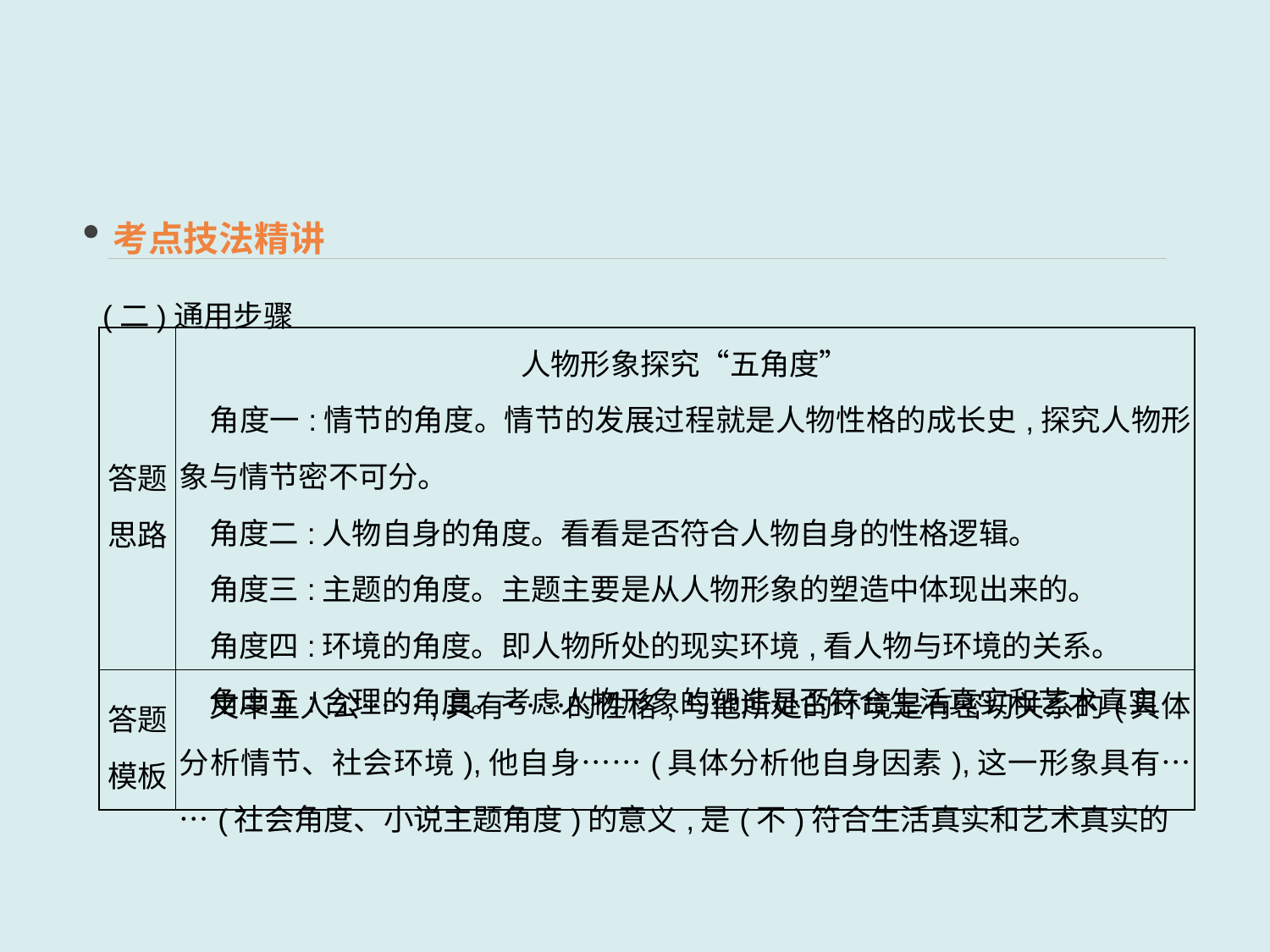

考点技法精讲

(二)通用步骤
| 答题 思路 | 人物形象探究“五角度” 　角度一:情节的角度。情节的发展过程就是人物性格的成长史,探究人物形象与情节密不可分。 　角度二:人物自身的角度。看看是否符合人物自身的性格逻辑。 　角度三:主题的角度。主题主要是从人物形象的塑造中体现出来的。 　角度四:环境的角度。即人物所处的现实环境,看人物与环境的关系。 　角度五:合理的角度。考虑人物形象的塑造是否符合生活真实和艺术真实 |
| --- | --- |
| 答题 模板 | 文中主人公……,具有……的性格,与他所处的环境是有密切关系的(具体分析情节、社会环境),他自身……(具体分析他自身因素),这一形象具有……(社会角度、小说主题角度)的意义,是(不)符合生活真实和艺术真实的 |